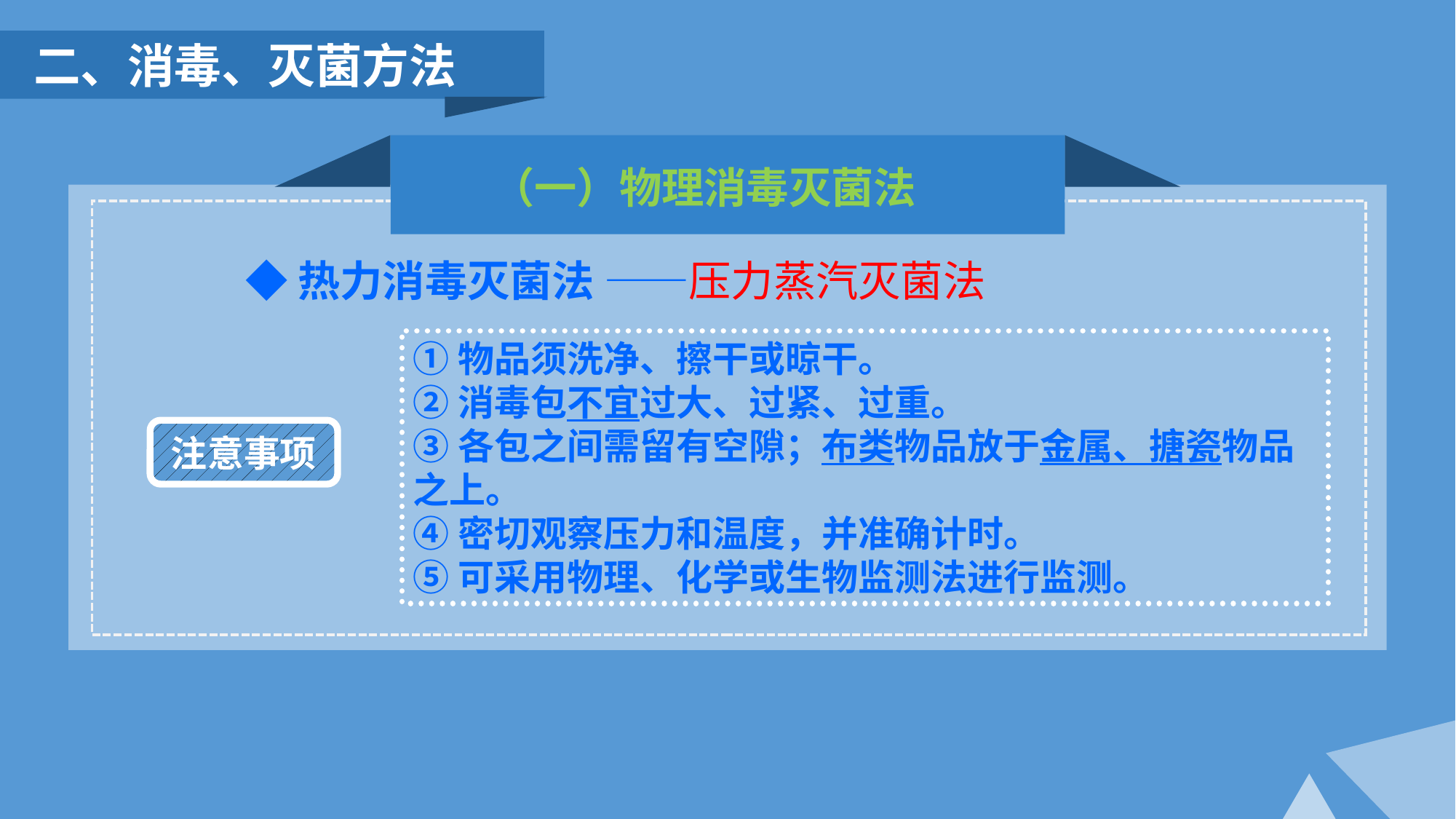

二、消毒、灭菌方法

（一）物理消毒灭菌法

◆热力消毒灭菌法 ——压力蒸汽灭菌法

①物品须洗净、擦干或晾干。
②消毒包不宜过大、过紧、过重。
③各包之间需留有空隙；布类物品放于金属、搪瓷物品之上。
④密切观察压力和温度，并准确计时。
⑤可采用物理、化学或生物监测法进行监测。
注意事项